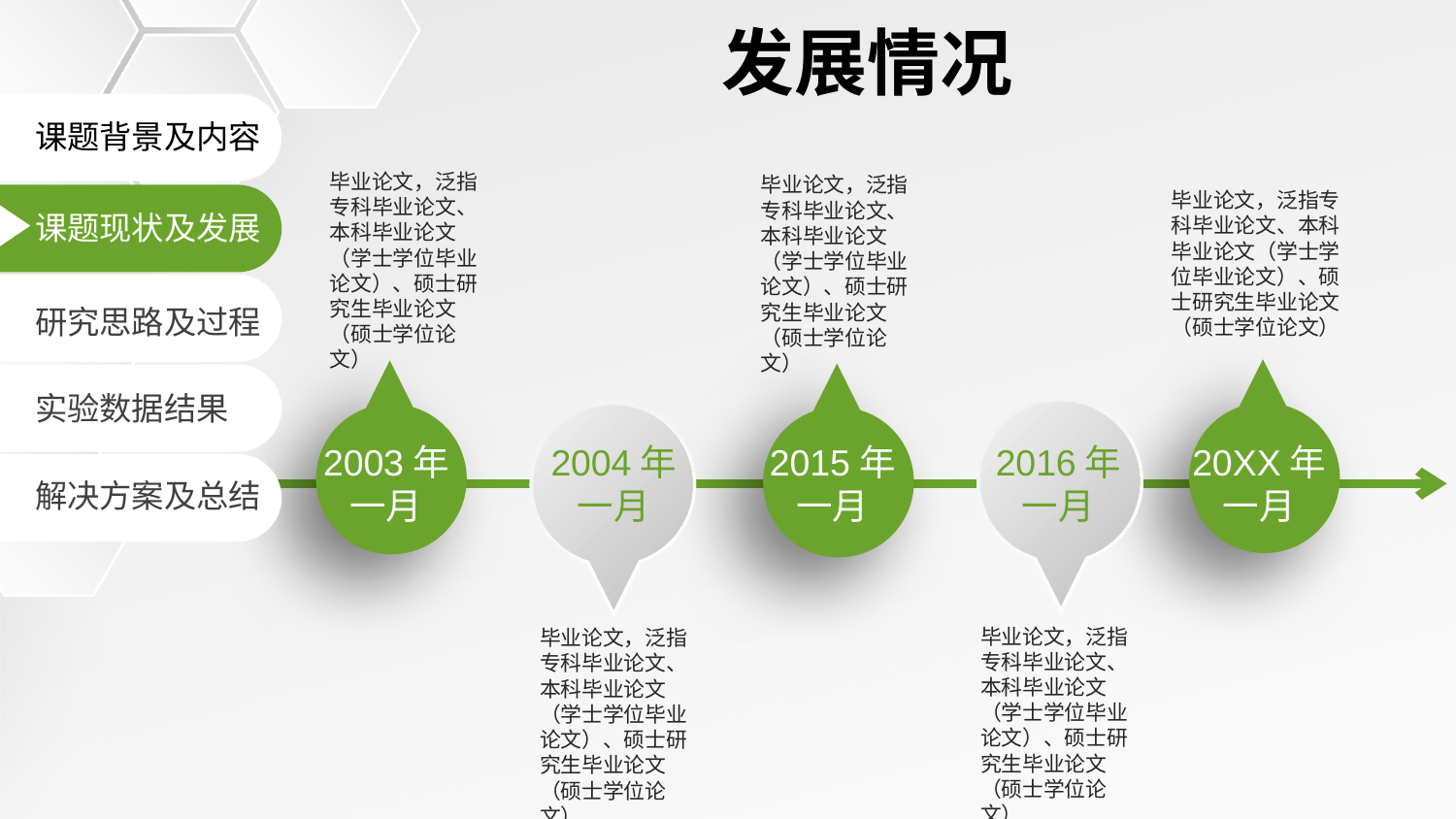

发展情况

课题背景及内容
毕业论文，泛指专科毕业论文、本科毕业论文（学士学位毕业论文）、硕士研究生毕业论文（硕士学位论文）
毕业论文，泛指专科毕业论文、本科毕业论文（学士学位毕业论文）、硕士研究生毕业论文（硕士学位论文）
毕业论文，泛指专科毕业论文、本科毕业论文（学士学位毕业论文）、硕士研究生毕业论文（硕士学位论文）

课题现状及发展

研究思路及过程

实验数据结果

2003年
一月
2004年
一月
2015年
一月
2016年
一月
20XX年
一月

解决方案及总结
毕业论文，泛指专科毕业论文、本科毕业论文（学士学位毕业论文）、硕士研究生毕业论文（硕士学位论文）
毕业论文，泛指专科毕业论文、本科毕业论文（学士学位毕业论文）、硕士研究生毕业论文（硕士学位论文）
延时符